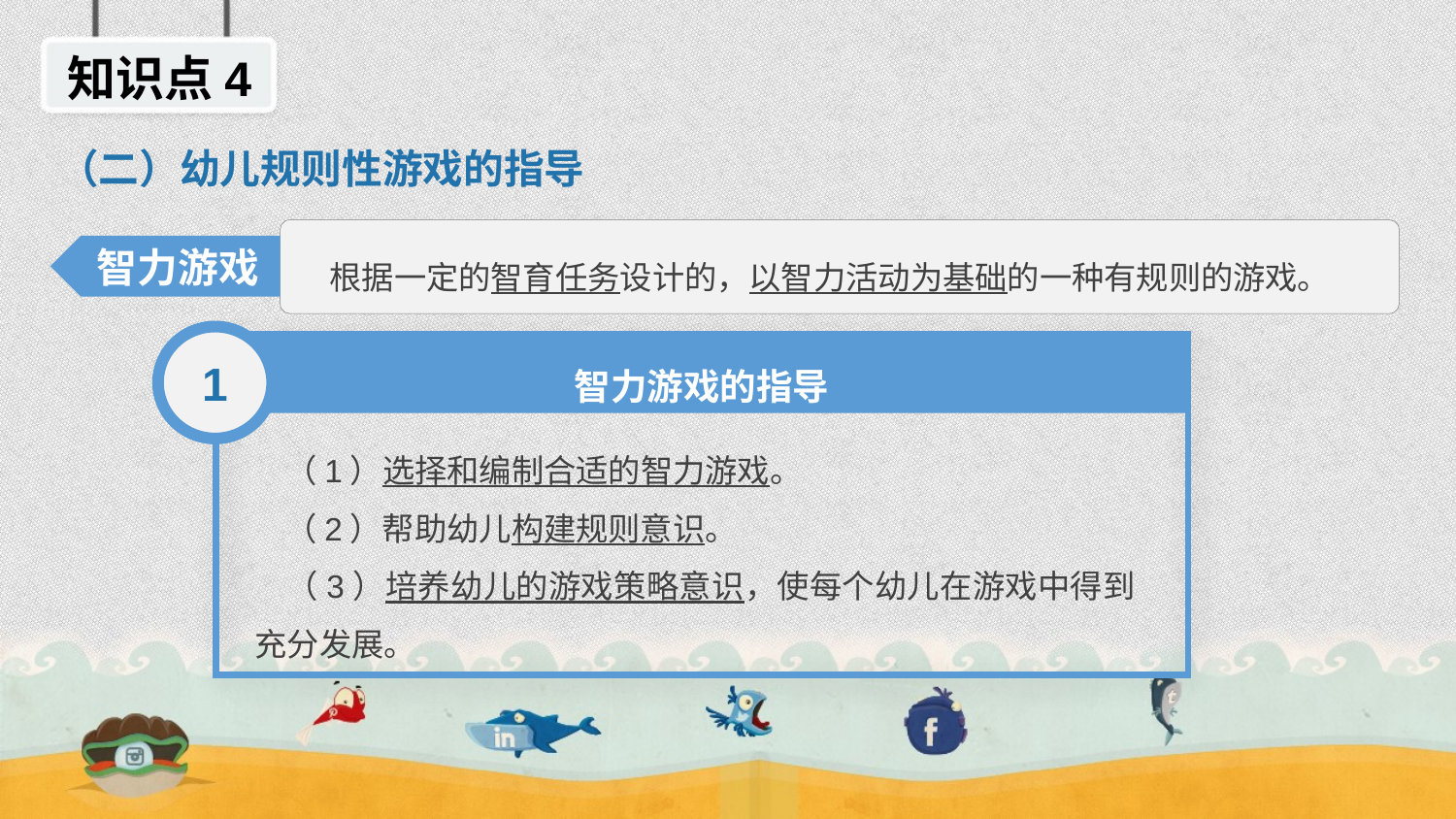

知识点4
（二）幼儿规则性游戏的指导
    根据一定的智育任务设计的，以智力活动为基础的一种有规则的游戏。

智力游戏
1

智力游戏的指导
   （1）选择和编制合适的智力游戏。
   （2）帮助幼儿构建规则意识。
   （3）培养幼儿的游戏策略意识，使每个幼儿在游戏中得到充分发展。